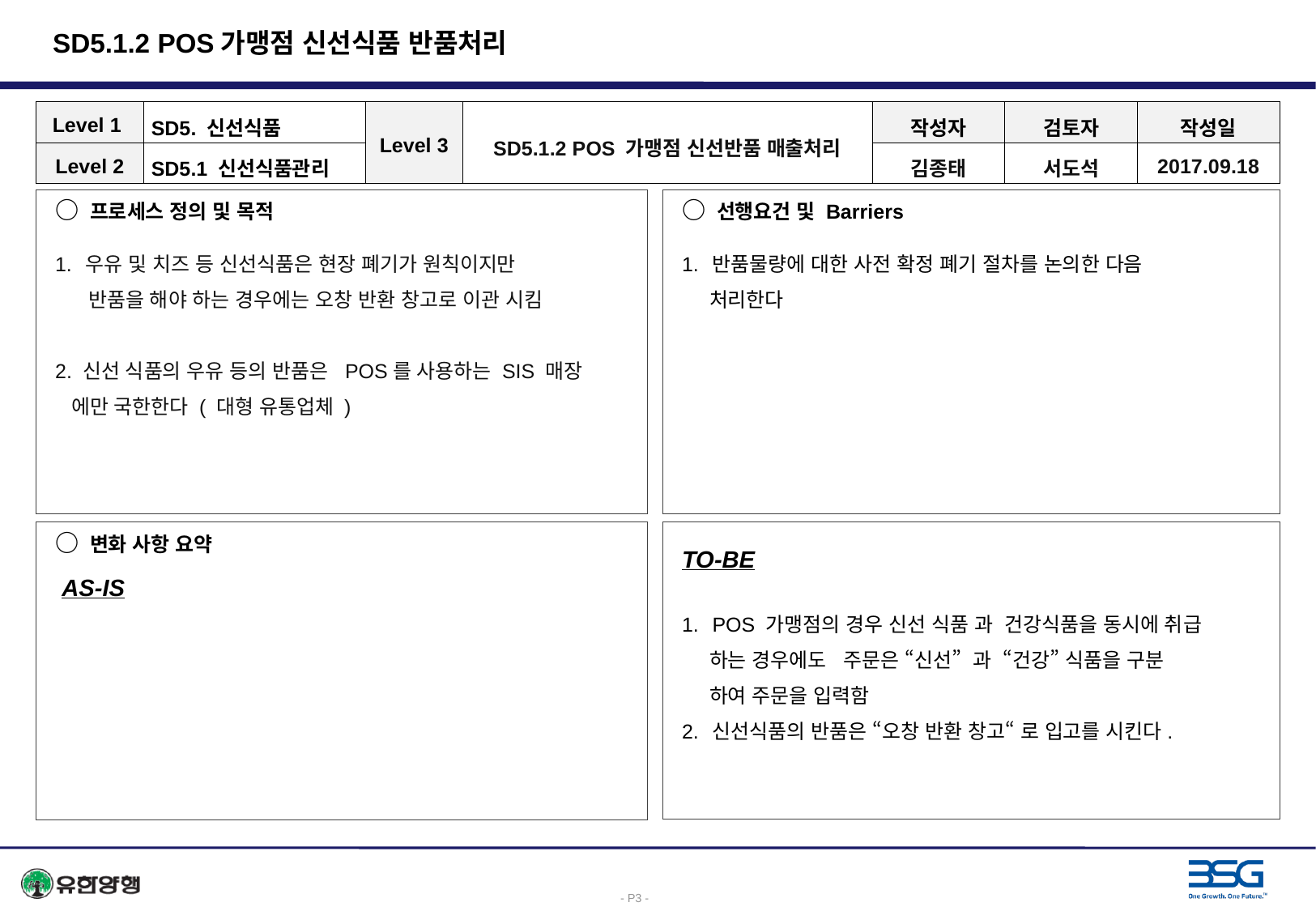

# SD5.1.2 POS가맹점 신선식품 반품처리
| Level 1 | SD5. 신선식품 | Level 3 | SD5.1.2 POS 가맹점 신선반품 매출처리 | 작성자 | 검토자 | 작성일 |
| --- | --- | --- | --- | --- | --- | --- |
| Level 2 | SD5.1 신선식품관리 |  |  | 김종태 | 서도석 | 2017.09.18 |
○ 프로세스 정의 및 목적

우유 및 치즈 등 신선식품은 현장 폐기가 원칙이지만
     반품을 해야 하는 경우에는 오창 반환 창고로 이관 시킴

2. 신선 식품의 우유 등의 반품은  POS를 사용하는 SIS 매장
  에만 국한한다 ( 대형 유통업체 )
○ 선행요건 및 Barriers

반품물량에 대한 사전 확정 폐기 절차를 논의한 다음
    처리한다
○ 변화 사항 요약

 AS-IS

TO-BE

POS 가맹점의 경우 신선 식품 과  건강식품을 동시에 취급
    하는 경우에도   주문은 “신선”  과  “건강” 식품을 구분
    하여 주문을 입력함
신선식품의 반품은 “오창 반환 창고“ 로 입고를 시킨다.